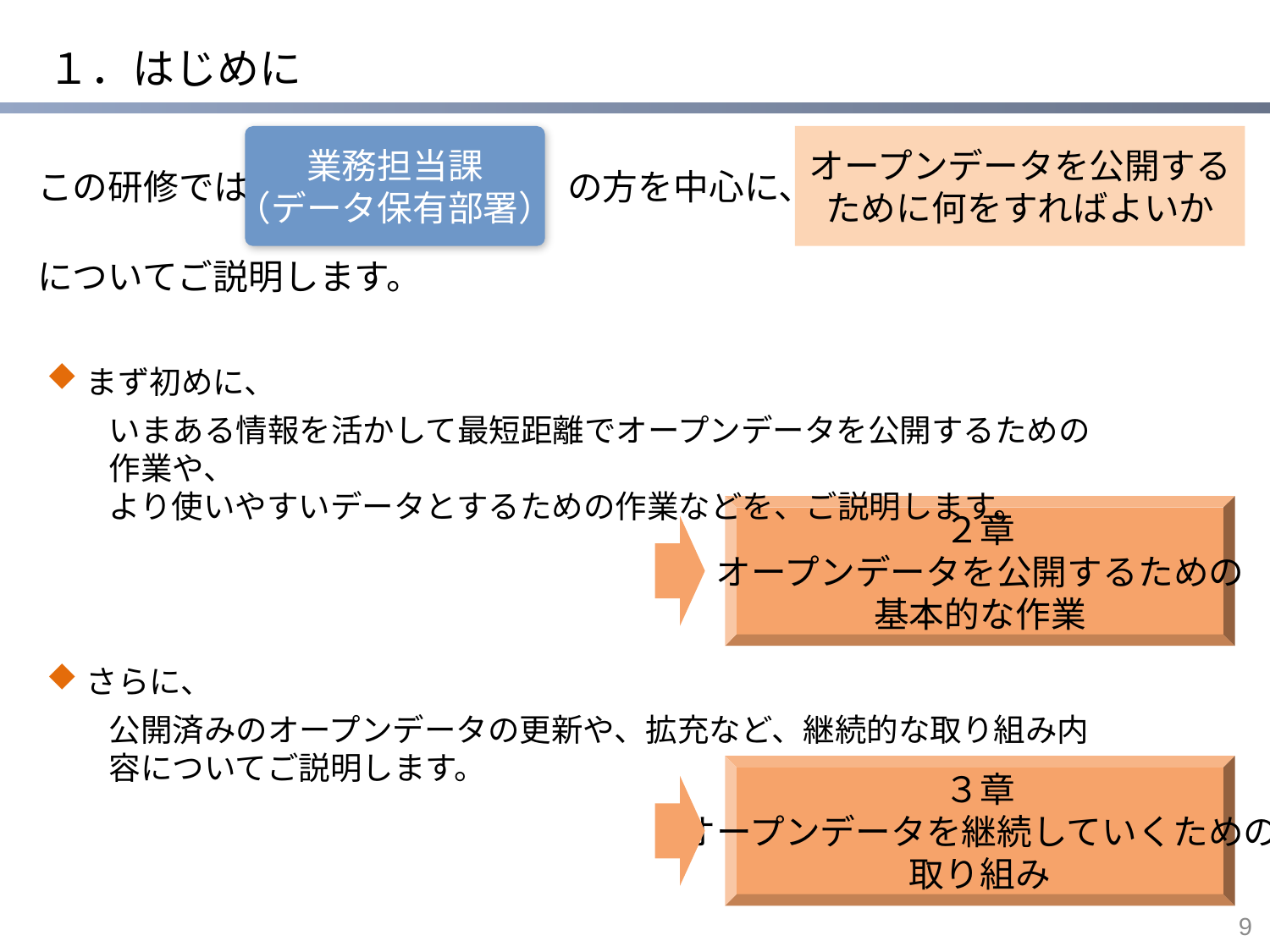

# １．はじめに
この研修では、
業務担当課
（データ保有部署）
の方を中心に、
オープンデータを公開するために何をすればよいか
についてご説明します。
まず初めに、
いまある情報を活かして最短距離でオープンデータを公開するための作業や、
より使いやすいデータとするための作業などを、ご説明します。
２章
オープンデータを公開するための
基本的な作業

さらに、
公開済みのオープンデータの更新や、拡充など、継続的な取り組み内容についてご説明します。
３章
オープンデータを継続していくための
取り組み

9